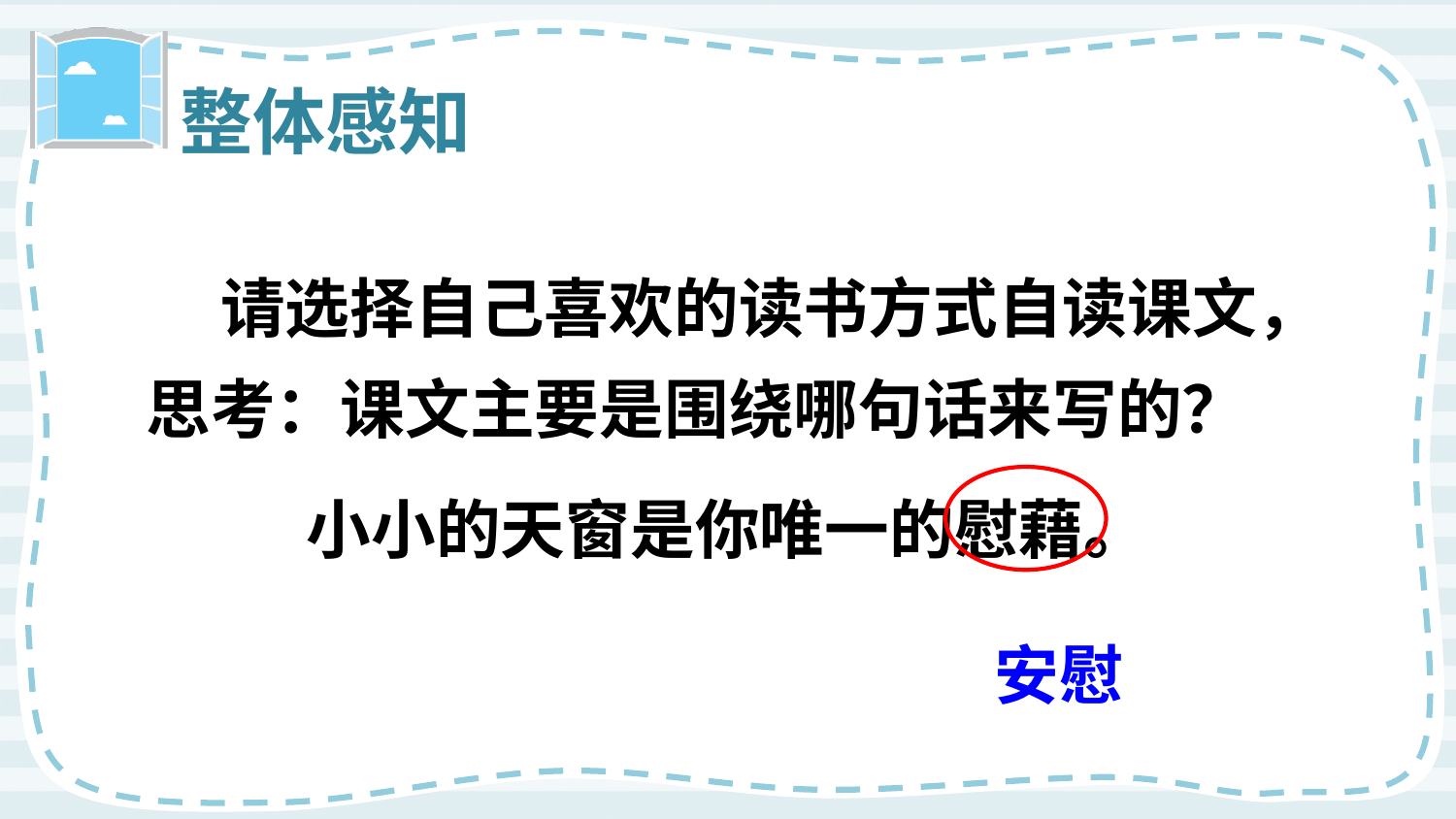

整体感知
    请选择自己喜欢的读书方式自读课文，思考：课文主要是围绕哪句话来写的？
小小的天窗是你唯一的慰藉。

安慰